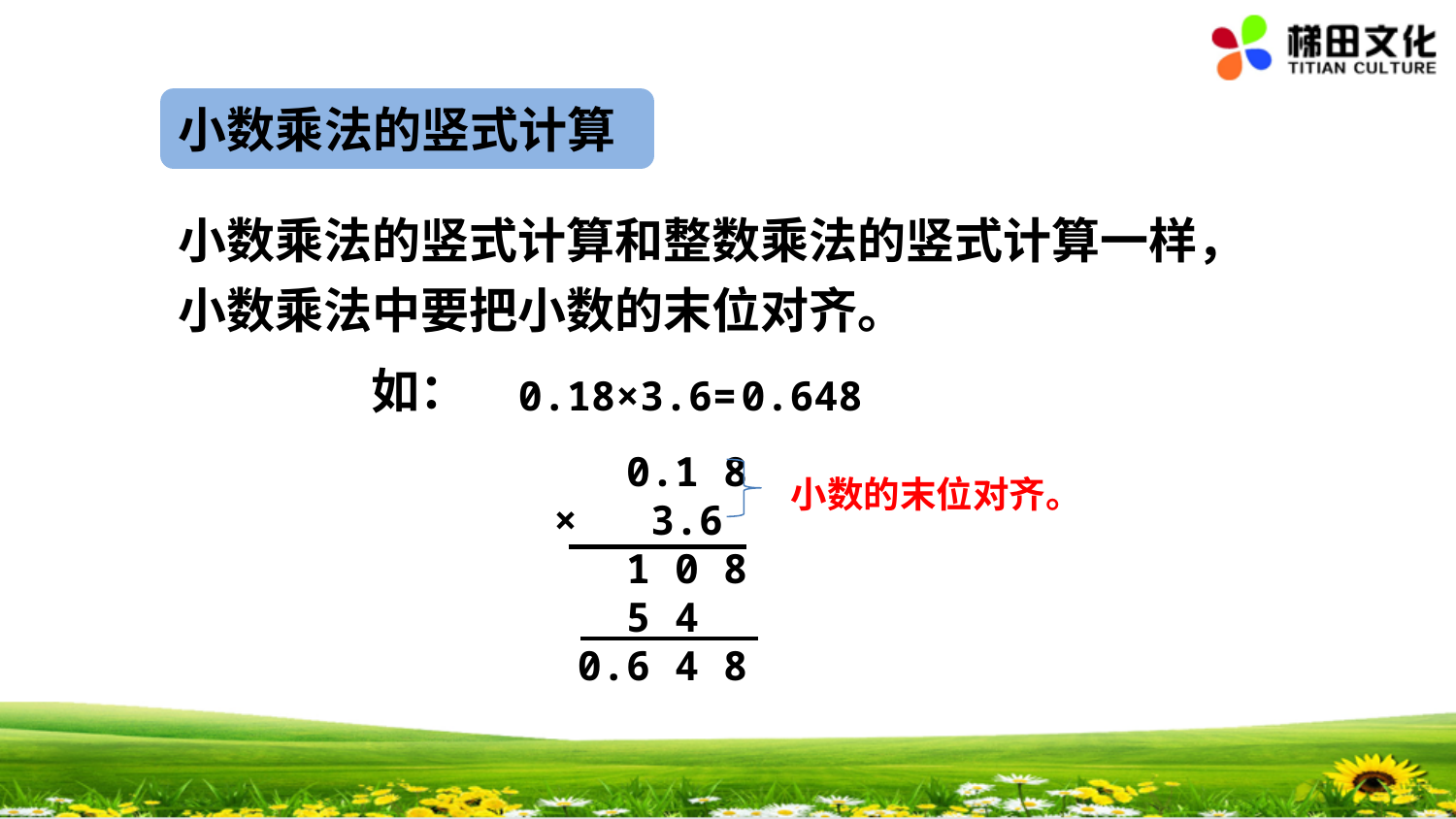

小数乘法的竖式计算
小数乘法的竖式计算和整数乘法的竖式计算一样，小数乘法中要把小数的末位对齐。
如：
0.18×3.6=
0.648
   0.1 8
×   3.6
   1 0 8
   5 4
 0.6 4 8

小数的末位对齐。